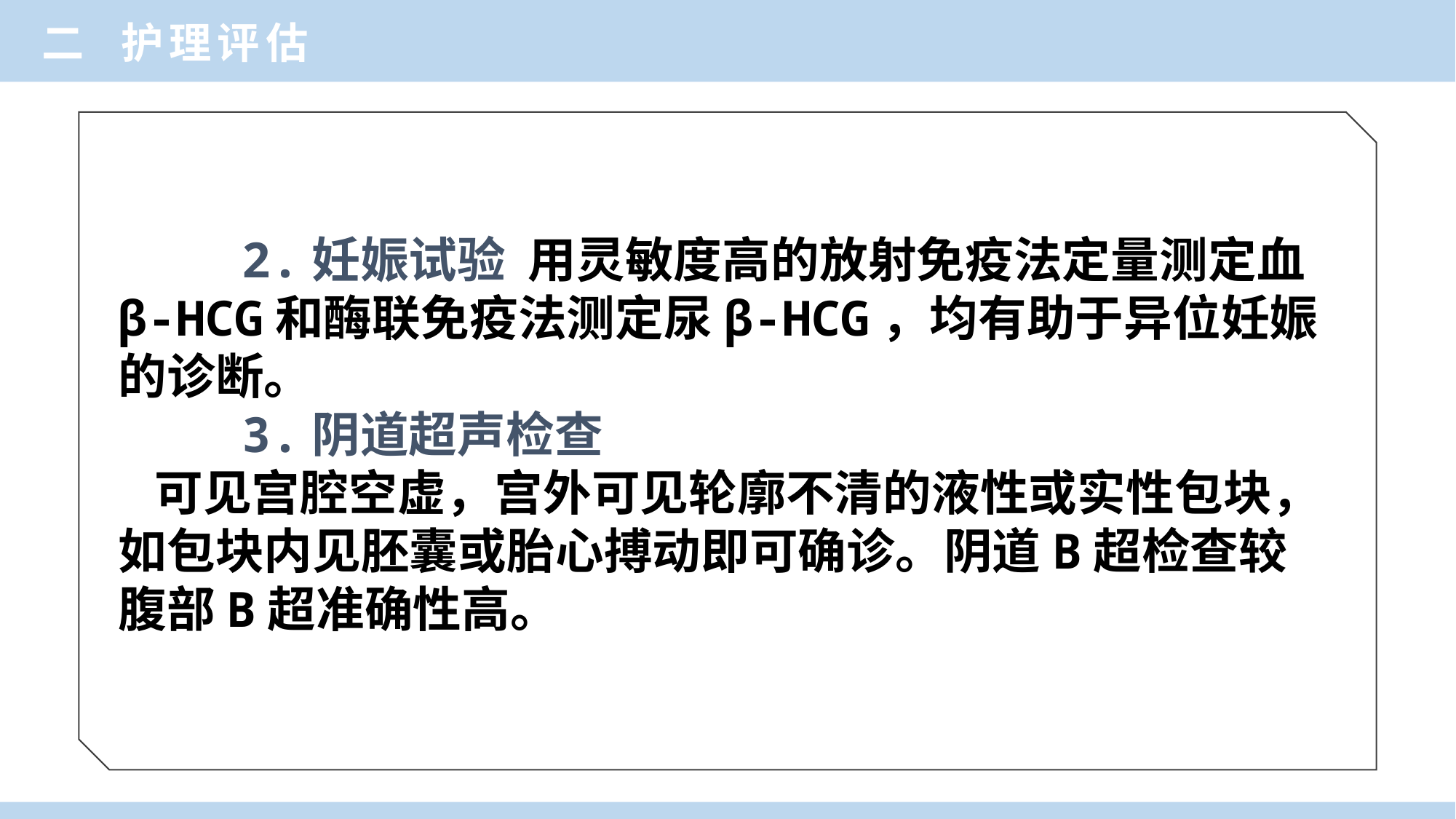

二  护理评估

   2.妊娠试验  用灵敏度高的放射免疫法定量测定血β-HCG和酶联免疫法测定尿β-HCG，均有助于异位妊娠的诊断。
   3.阴道超声检查
可见宫腔空虚，宫外可见轮廓不清的液性或实性包块，如包块内见胚囊或胎心搏动即可确诊。阴道B超检查较腹部B超准确性高。